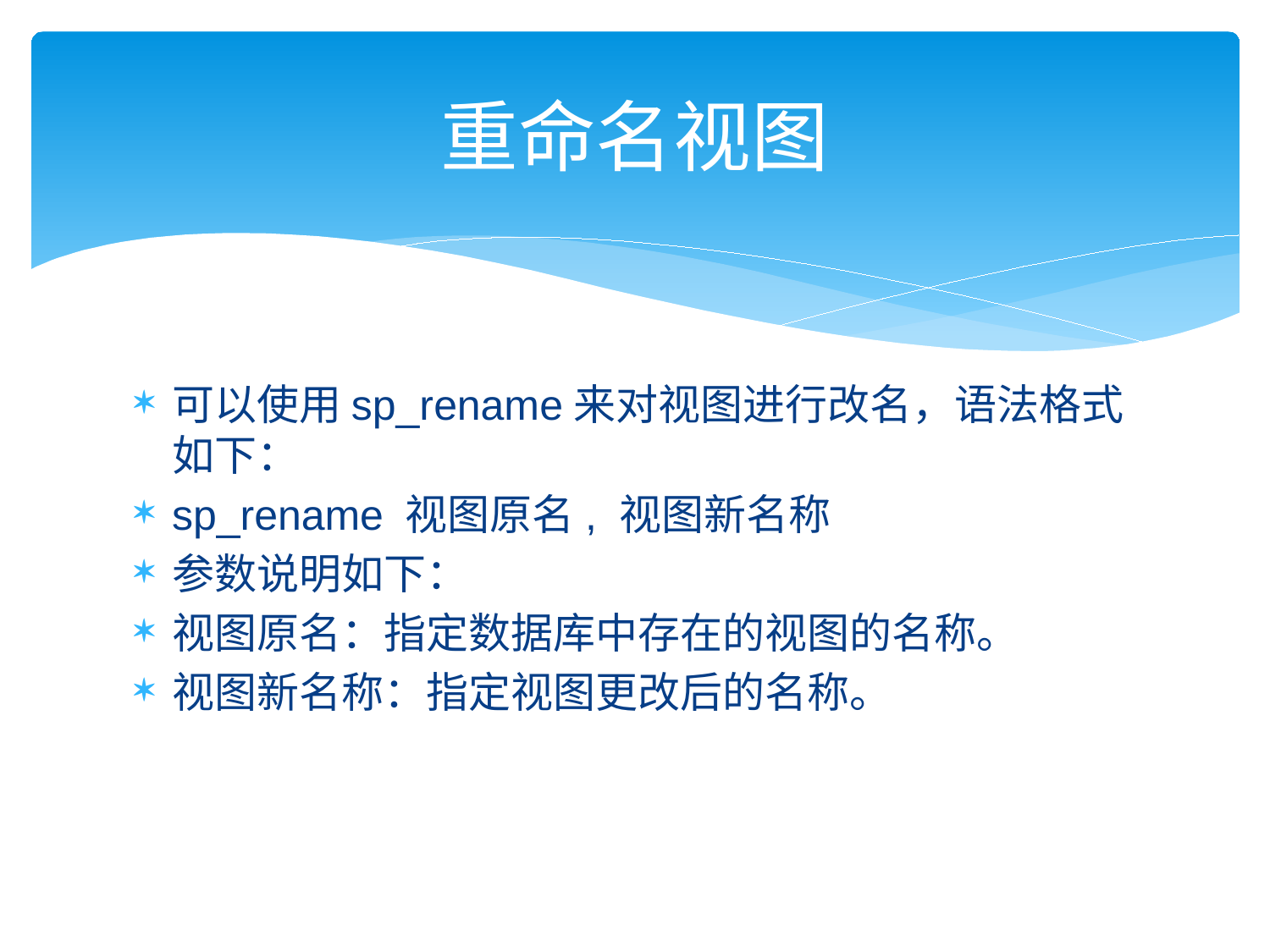

# 重命名视图
可以使用sp_rename来对视图进行改名，语法格式如下：
sp_rename 视图原名, 视图新名称
参数说明如下：
视图原名：指定数据库中存在的视图的名称。
视图新名称：指定视图更改后的名称。